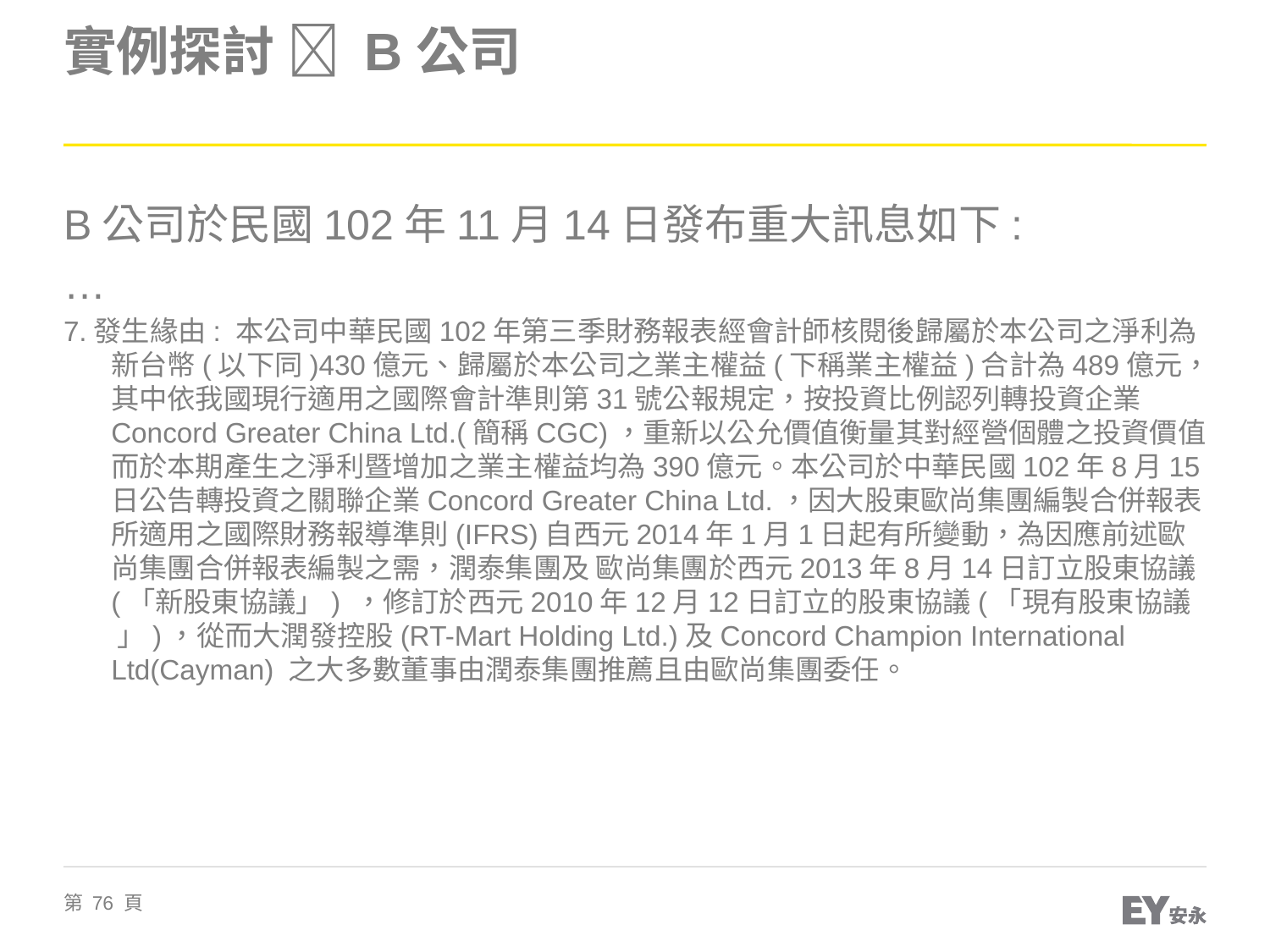

# 實例探討 − B公司
B公司於民國102年11月14日發布重大訊息如下:
…
7.發生緣由: 本公司中華民國102年第三季財務報表經會計師核閱後歸屬於本公司之淨利為新台幣(以下同)430億元、歸屬於本公司之業主權益(下稱業主權益)合計為489億元，其中依我國現行適用之國際會計準則第31號公報規定，按投資比例認列轉投資企業 Concord Greater China Ltd.(簡稱CGC)，重新以公允價值衡量其對經營個體之投資價值而於本期產生之淨利暨增加之業主權益均為390億元。本公司於中華民國102年8月15日公告轉投資之關聯企業Concord Greater China Ltd.，因大股東歐尚集團編製合併報表所適用之國際財務報導準則(IFRS)自西元2014年1月1日起有所變動，為因應前述歐尚集團合併報表編製之需，潤泰集團及 歐尚集團於西元2013年8月14日訂立股東協議(「新股東協議」) ，修訂於西元2010年12月12日訂立的股東協議(「現有股東協議 」)，從而大潤發控股(RT-Mart Holding Ltd.)及Concord Champion International Ltd(Cayman) 之大多數董事由潤泰集團推薦且由歐尚集團委任。